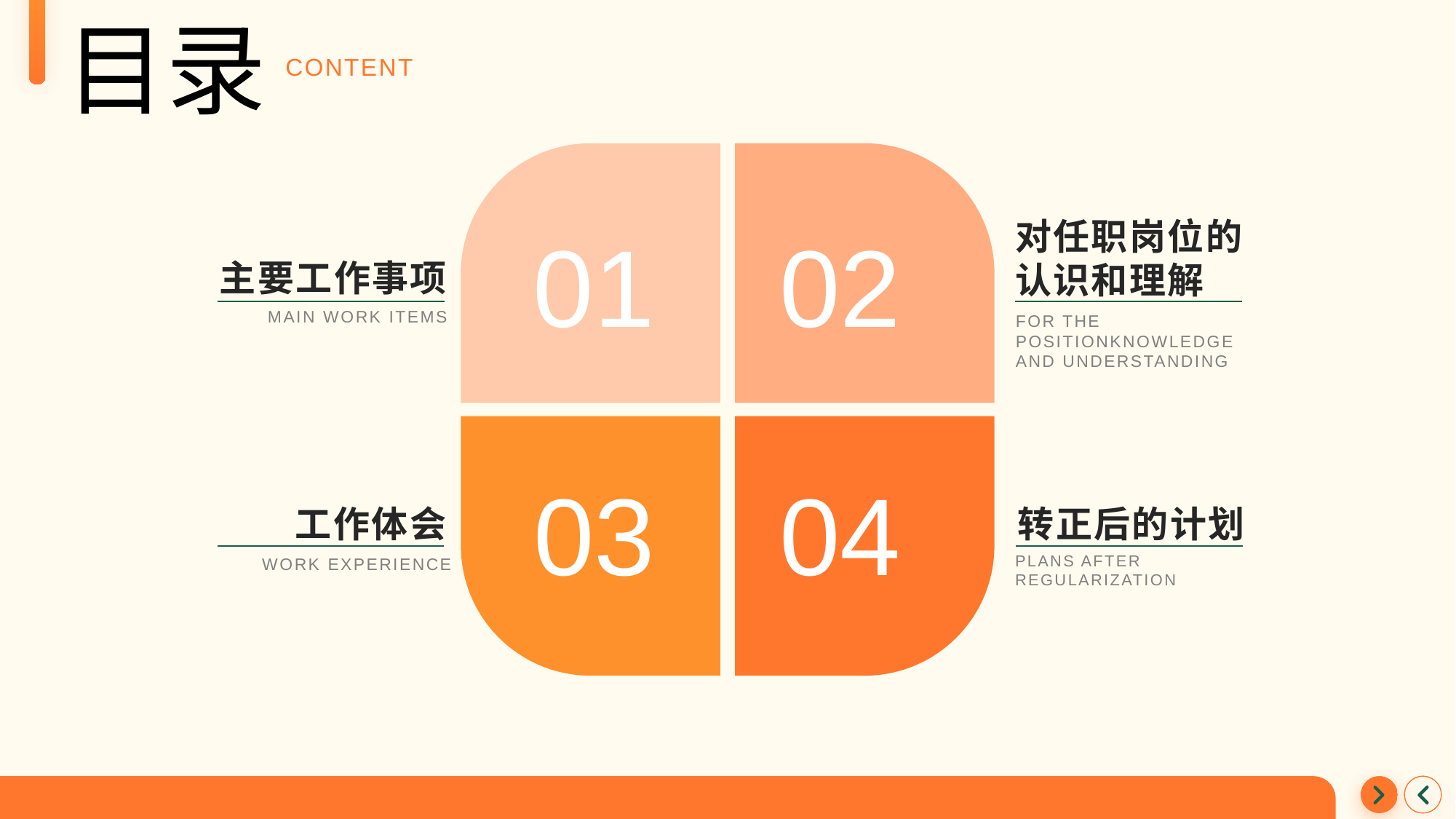

目录
CONTENT
对任职岗位的
认识和理解
主要工作事项
MAIN WORK ITEMS

FOR THE POSITIONKNOWLEDGE
AND UNDERSTANDING

转正后的计划
工作体会
PLANS AFTER REGULARIZATION

WORK EXPERIENCE